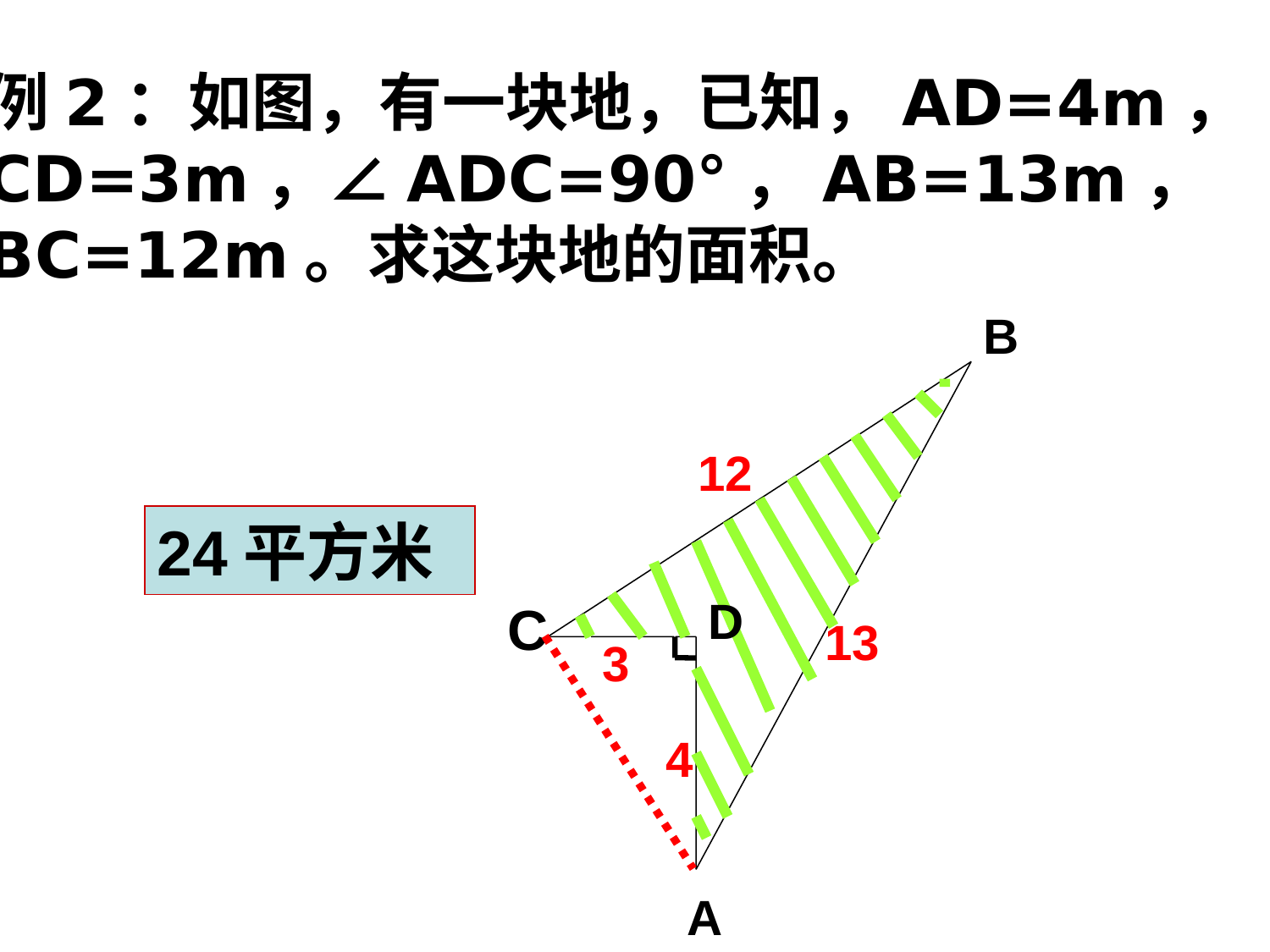

例2：如图，有一块地，已知，AD=4m，
CD=3m，∠ADC=90°，AB=13m，
BC=12m。求这块地的面积。
B

12

D
C

13

3

4

A
24平方米